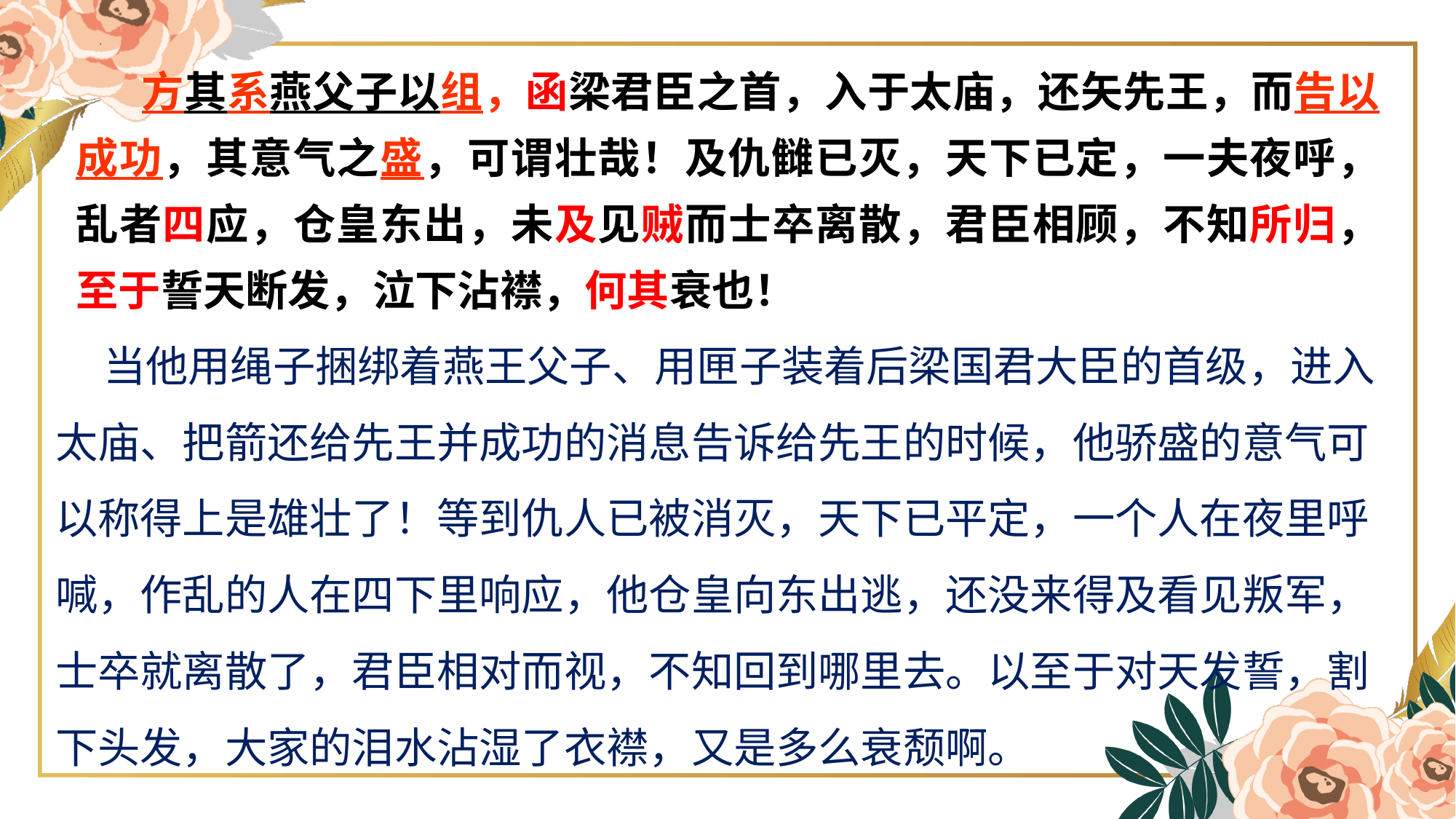

方其系燕父子以组，函梁君臣之首，入于太庙，还矢先王，而告以成功，其意气之盛，可谓壮哉！及仇雠已灭，天下已定，一夫夜呼，乱者四应，仓皇东出，未及见贼而士卒离散，君臣相顾，不知所归，至于誓天断发，泣下沾襟，何其衰也！
    当他用绳子捆绑着燕王父子、用匣子装着后梁国君大臣的首级，进入太庙、把箭还给先王并成功的消息告诉给先王的时候，他骄盛的意气可以称得上是雄壮了！等到仇人已被消灭，天下已平定，一个人在夜里呼喊，作乱的人在四下里响应，他仓皇向东出逃，还没来得及看见叛军，士卒就离散了，君臣相对而视，不知回到哪里去。以至于对天发誓，割下头发，大家的泪水沾湿了衣襟，又是多么衰颓啊。